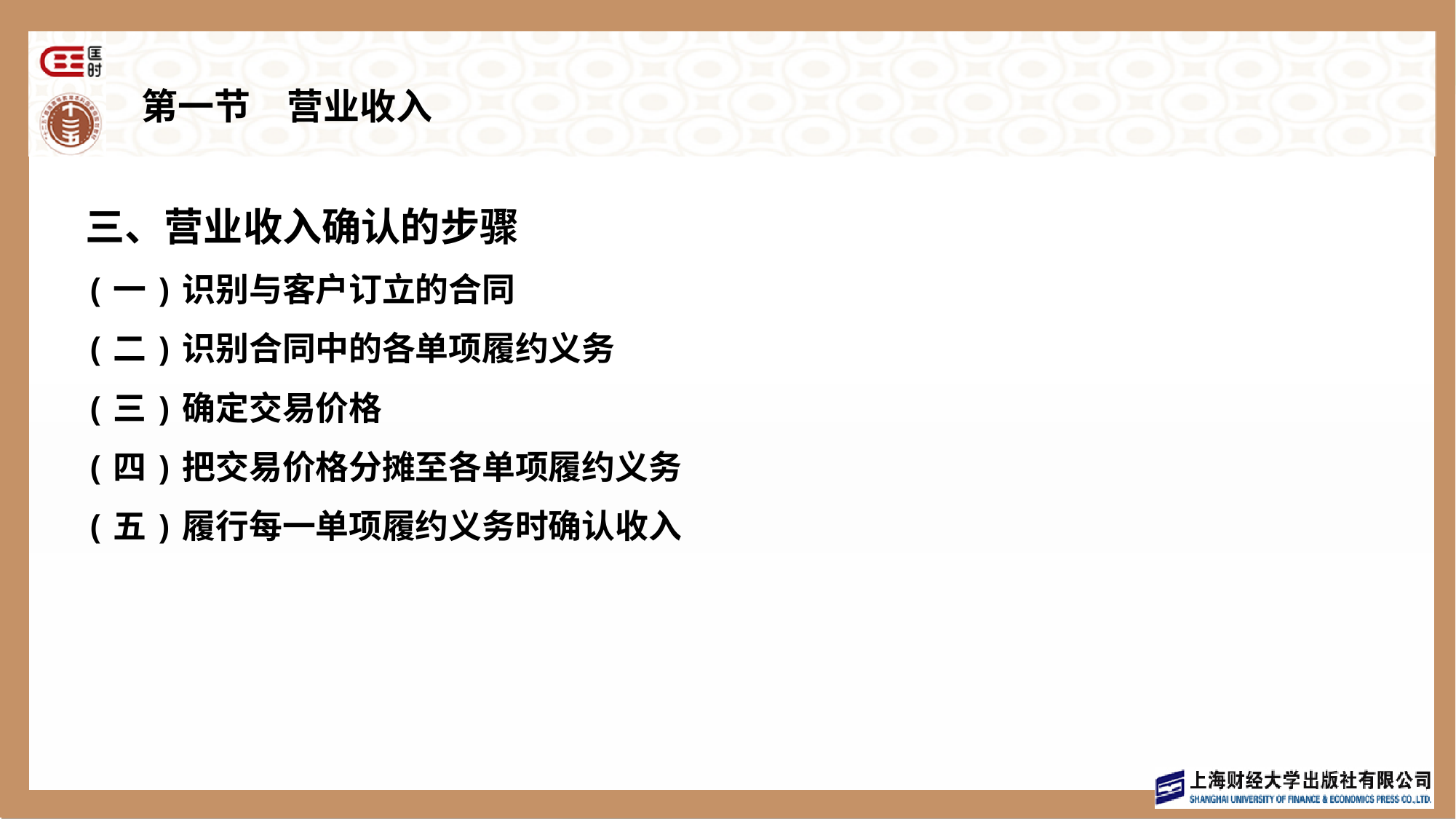

# 第一节　营业收入
三、营业收入确认的步骤
(一)识别与客户订立的合同
(二)识别合同中的各单项履约义务
(三)确定交易价格
(四)把交易价格分摊至各单项履约义务
(五)履行每一单项履约义务时确认收入